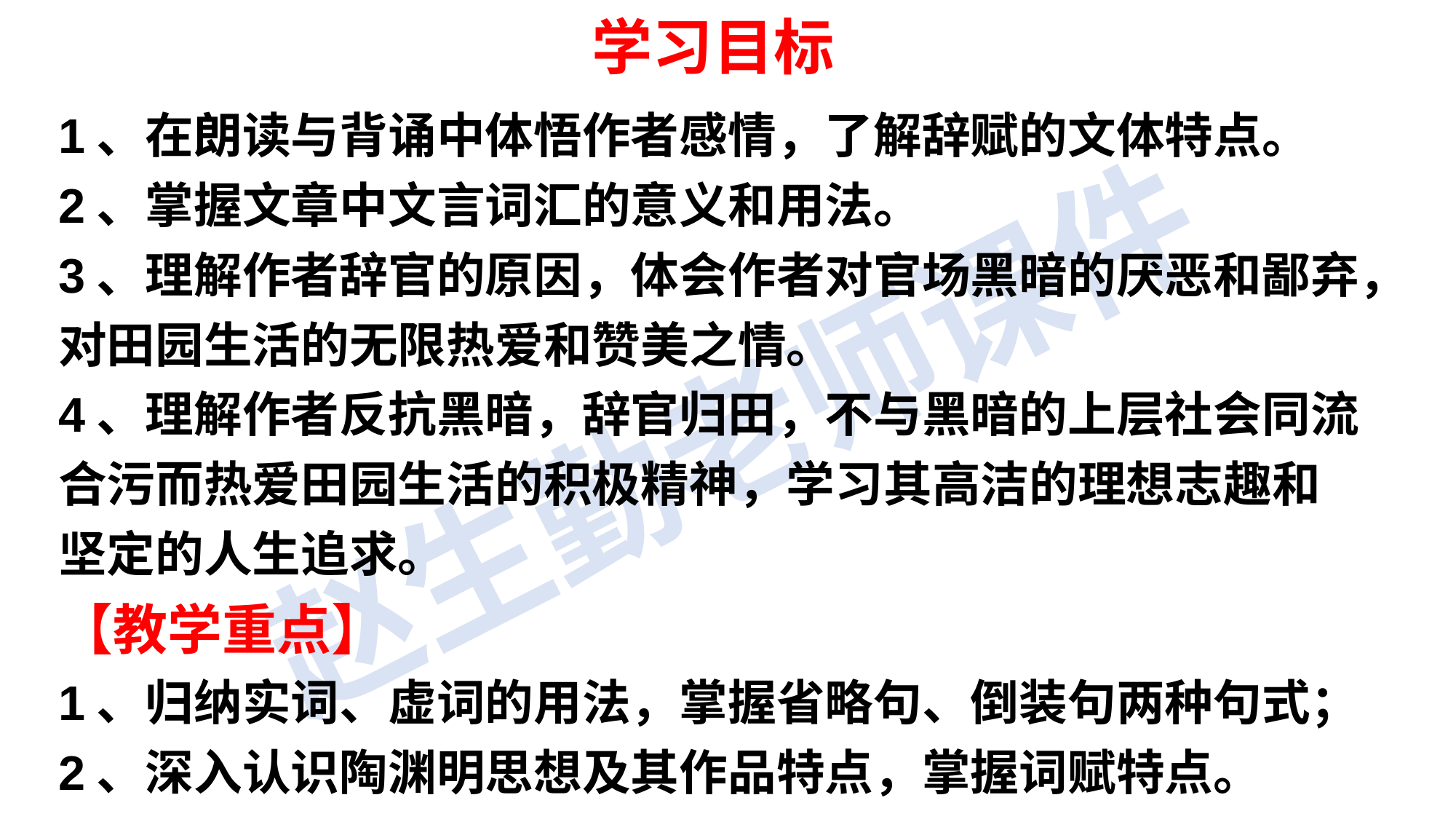

学习目标
1、在朗读与背诵中体悟作者感情，了解辞赋的文体特点。
2、掌握文章中文言词汇的意义和用法。
3、理解作者辞官的原因，体会作者对官场黑暗的厌恶和鄙弃，对田园生活的无限热爱和赞美之情。
4、理解作者反抗黑暗，辞官归田，不与黑暗的上层社会同流合污而热爱田园生活的积极精神，学习其高洁的理想志趣和坚定的人生追求。
【教学重点】
1、归纳实词、虚词的用法，掌握省略句、倒装句两种句式；
2、深入认识陶渊明思想及其作品特点，掌握词赋特点。